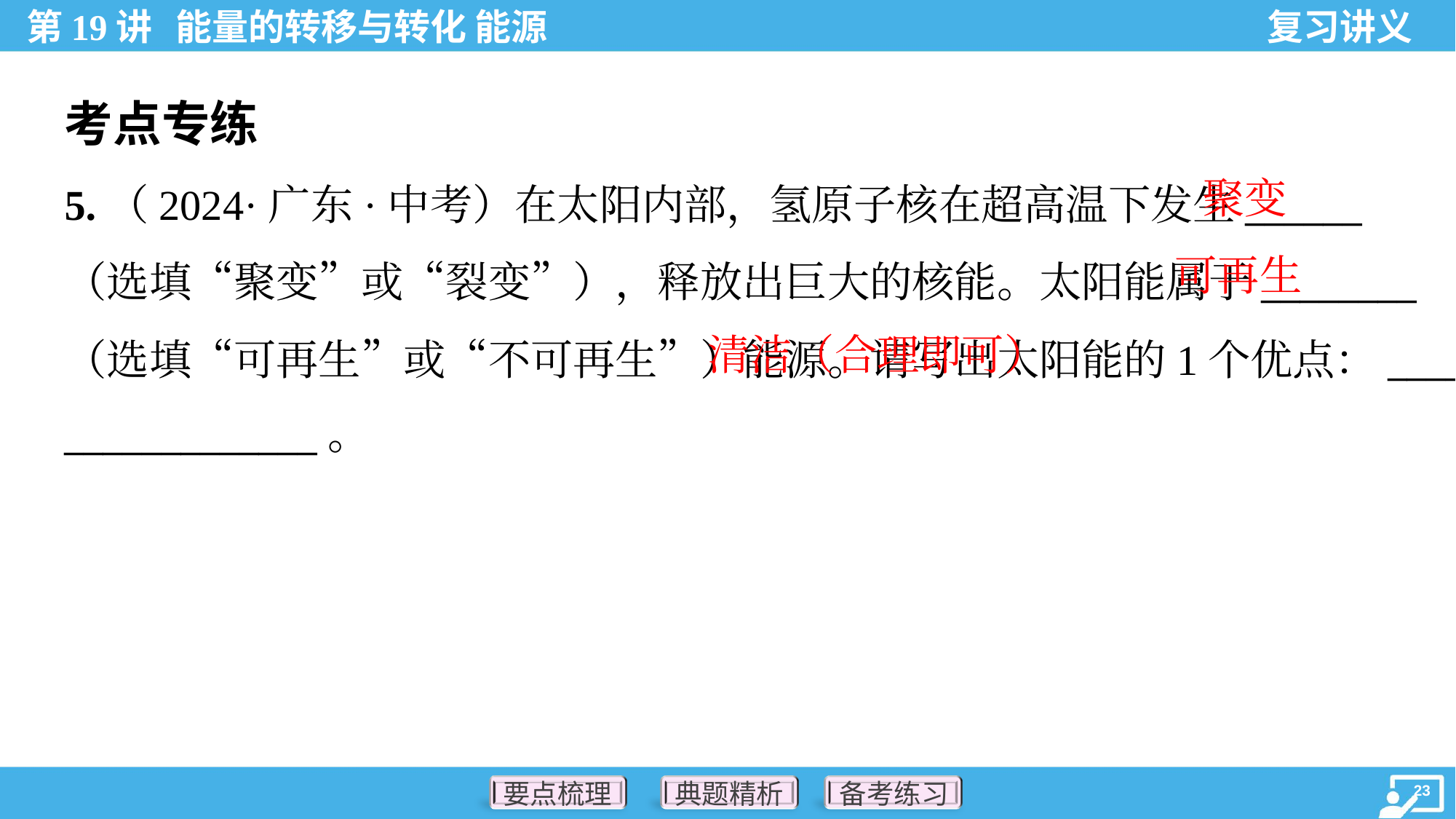

考点专练
聚变
5.（2024·广东·中考）在太阳内部，氢原子核在超高温下发生______
（选填“聚变”或“裂变”），释放出巨大的核能。太阳能属于________
（选填“可再生”或“不可再生”）能源。请写出太阳能的1个优点：_____
_____________。
可再生
                                                          清洁（合理即可）